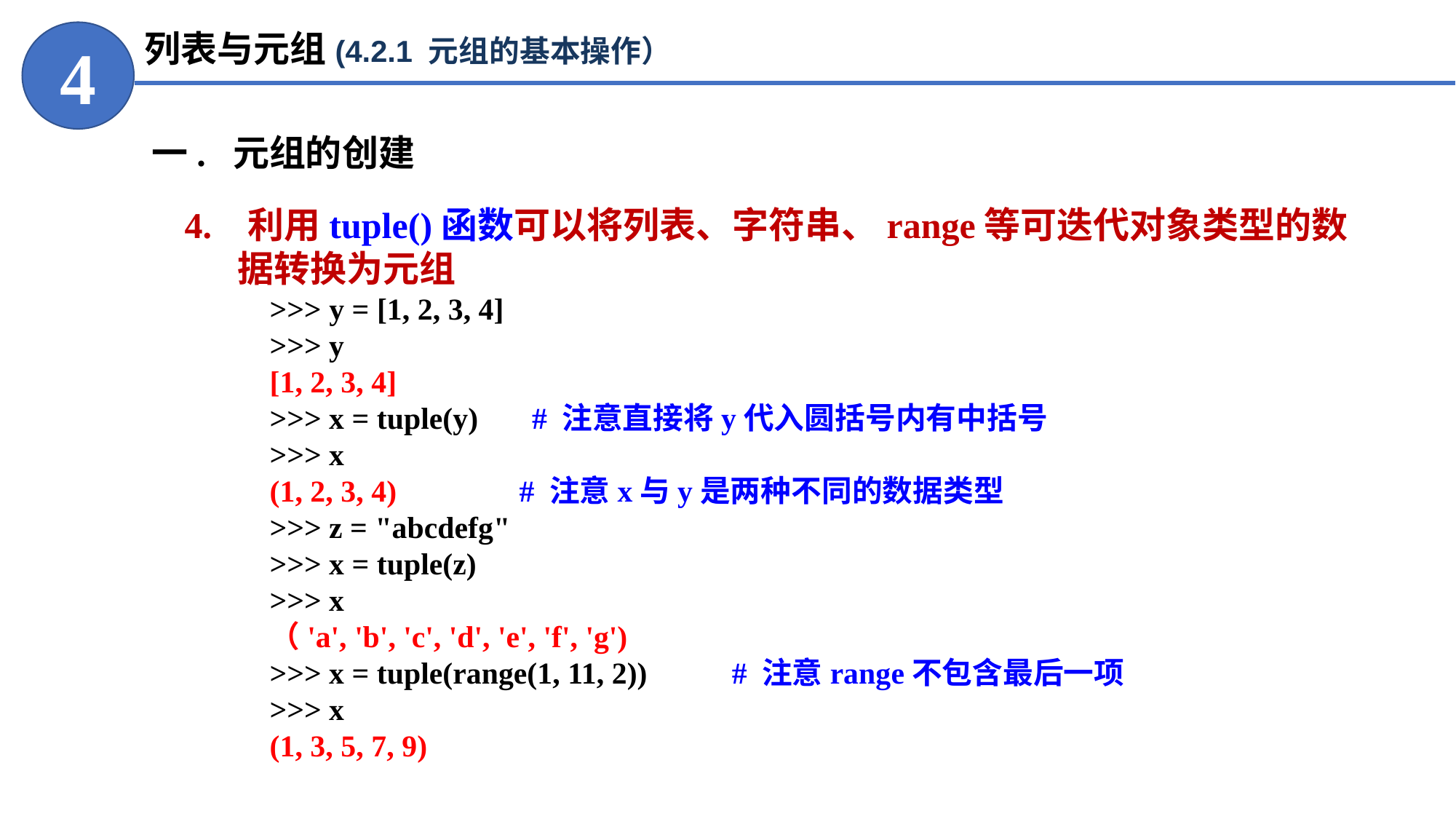

列表与元组(4.2.1 元组的基本操作）
4
一.  元组的创建
4.   利用tuple()函数可以将列表、字符串、range等可迭代对象类型的数据转换为元组
>>> y = [1, 2, 3, 4]
>>> y
[1, 2, 3, 4]
>>> x = tuple(y)       # 注意直接将y代入圆括号内有中括号
>>> x
(1, 2, 3, 4)                # 注意x与y是两种不同的数据类型
>>> z = "abcdefg"
>>> x = tuple(z)
>>> x
（'a', 'b', 'c', 'd', 'e', 'f', 'g')
>>> x = tuple(range(1, 11, 2))           # 注意range不包含最后一项
>>> x
(1, 3, 5, 7, 9)